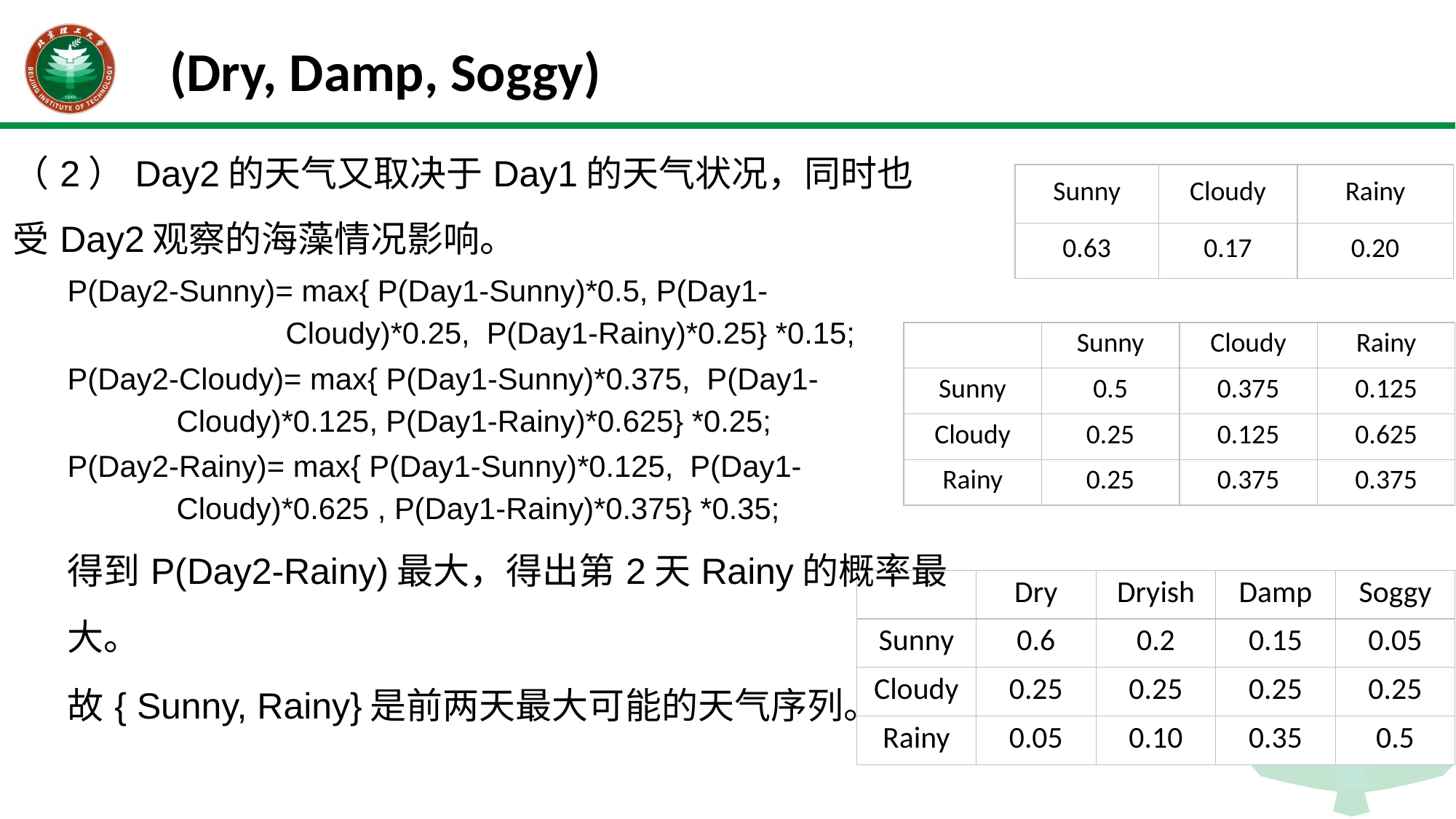

# (Dry, Damp, Soggy)
（2）Day2的天气又取决于Day1的天气状况，同时也受Day2观察的海藻情况影响。
P(Day2-Sunny)= max{ P(Day1-Sunny)*0.5, P(Day1-				Cloudy)*0.25,  P(Day1-Rainy)*0.25} *0.15;
P(Day2-Cloudy)= max{ P(Day1-Sunny)*0.375,  P(Day1-			Cloudy)*0.125, P(Day1-Rainy)*0.625} *0.25;
P(Day2-Rainy)= max{ P(Day1-Sunny)*0.125,  P(Day1-			Cloudy)*0.625 , P(Day1-Rainy)*0.375} *0.35;
得到P(Day2-Rainy)最大，得出第2天Rainy的概率最大。
故{ Sunny, Rainy}是前两天最大可能的天气序列。
| Sunny | Cloudy | Rainy |
| --- | --- | --- |
| 0.63 | 0.17 | 0.20 |
|  | Sunny | Cloudy | Rainy |
| --- | --- | --- | --- |
| Sunny | 0.5 | 0.375 | 0.125 |
| Cloudy | 0.25 | 0.125 | 0.625 |
| Rainy | 0.25 | 0.375 | 0.375 |
|  | Dry | Dryish | Damp | Soggy |
| --- | --- | --- | --- | --- |
| Sunny | 0.6 | 0.2 | 0.15 | 0.05 |
| Cloudy | 0.25 | 0.25 | 0.25 | 0.25 |
| Rainy | 0.05 | 0.10 | 0.35 | 0.5 |